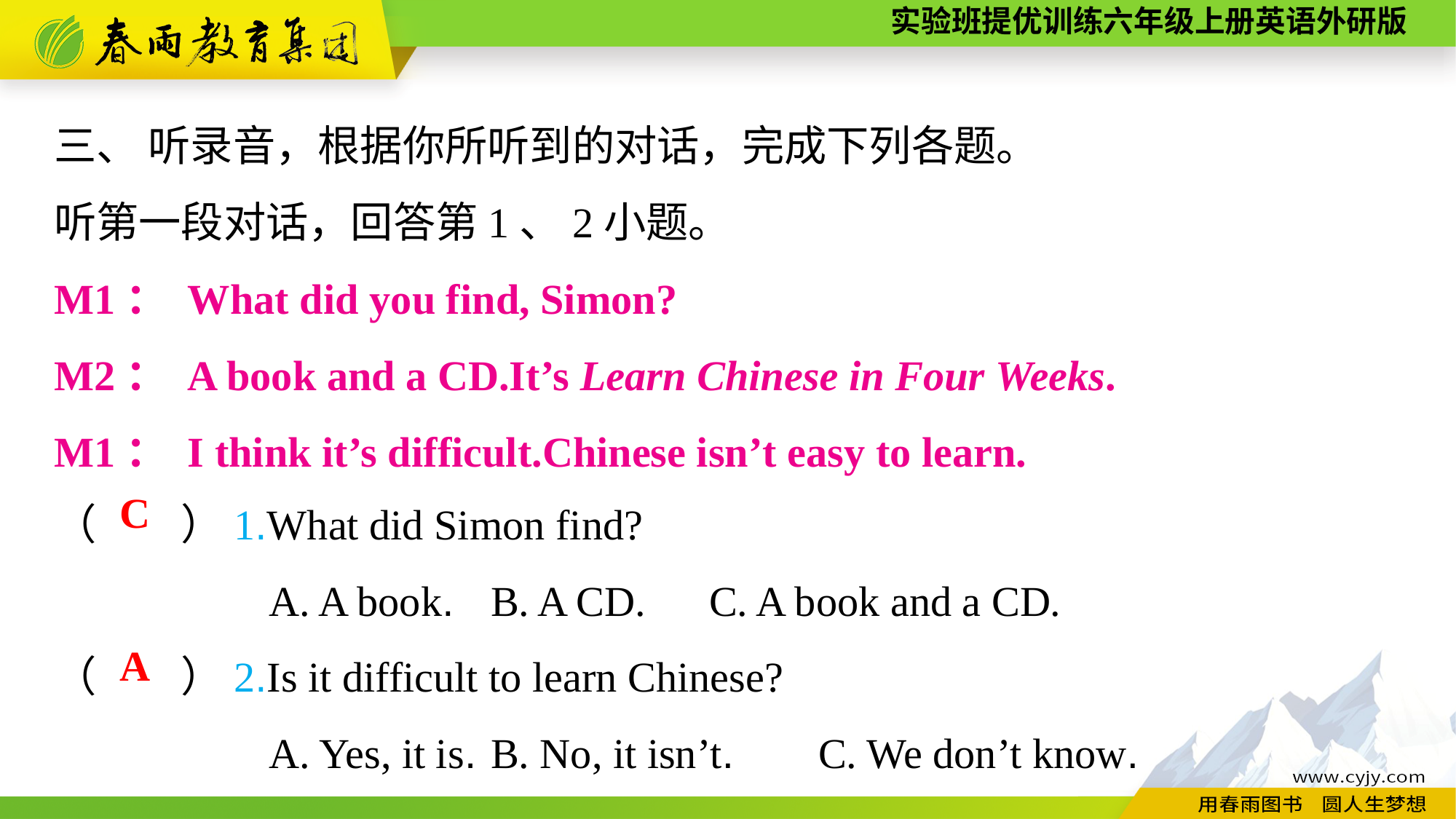

三、 听录音，根据你所听到的对话，完成下列各题。
听第一段对话，回答第1、2小题。
M1： What did you find, Simon?
M2： A book and a CD.It’s Learn Chinese in Four Weeks.
M1： I think it’s difficult.Chinese isn’t easy to learn.
（　　）1.What did Simon find?
A. A book.	B. A CD. 	C. A book and a CD.
（　　）2.Is it difficult to learn Chinese?
A. Yes, it is.	B. No, it isn’t.	C. We don’t know.
C
A